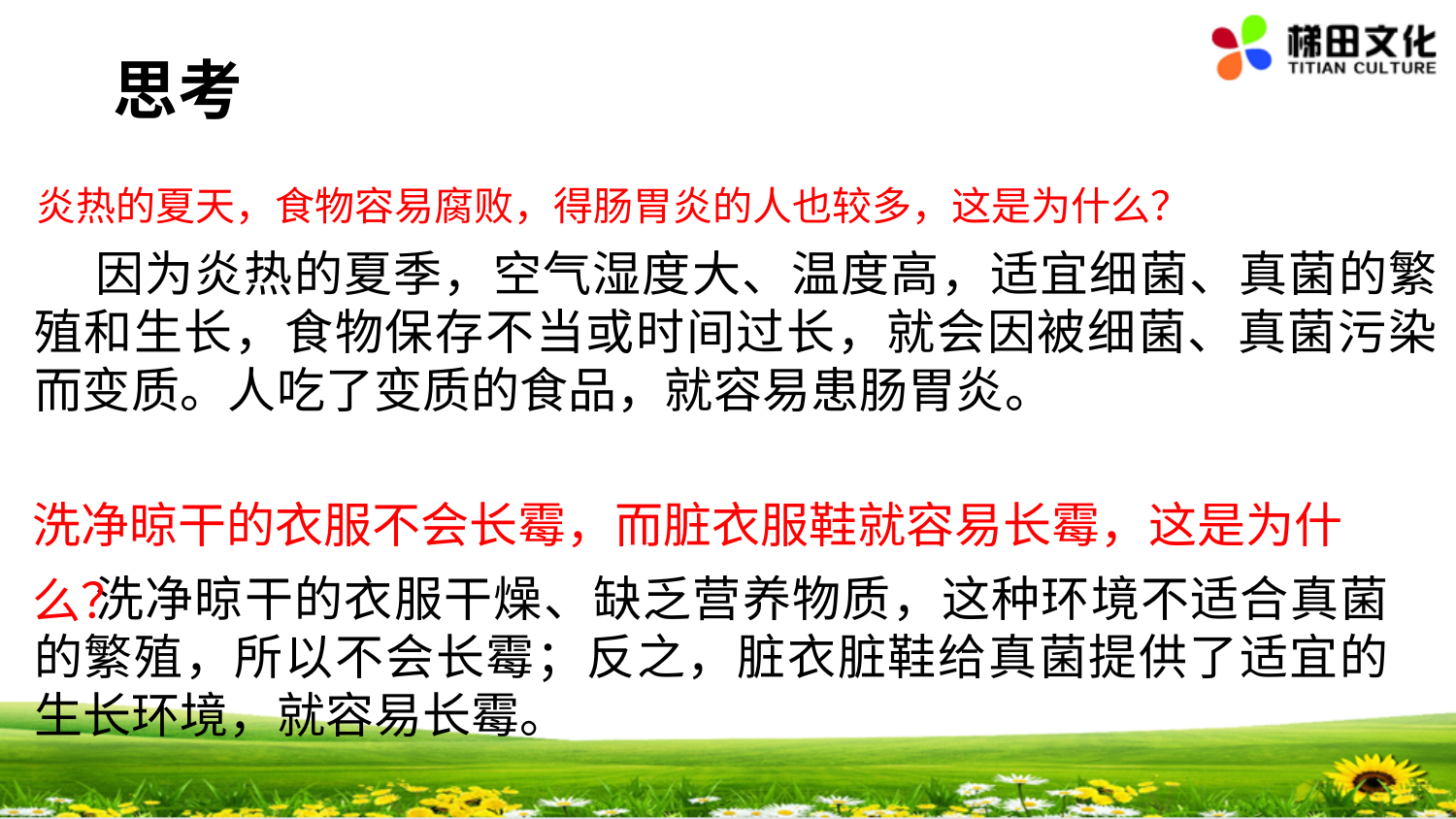

思考
炎热的夏天，食物容易腐败，得肠胃炎的人也较多，这是为什么？
    因为炎热的夏季，空气湿度大、温度高，适宜细菌、真菌的繁殖和生长，食物保存不当或时间过长，就会因被细菌、真菌污染而变质。人吃了变质的食品，就容易患肠胃炎。
洗净晾干的衣服不会长霉，而脏衣服鞋就容易长霉，这是为什么？
    洗净晾干的衣服干燥、缺乏营养物质，这种环境不适合真菌的繁殖，所以不会长霉；反之，脏衣脏鞋给真菌提供了适宜的生长环境，就容易长霉。